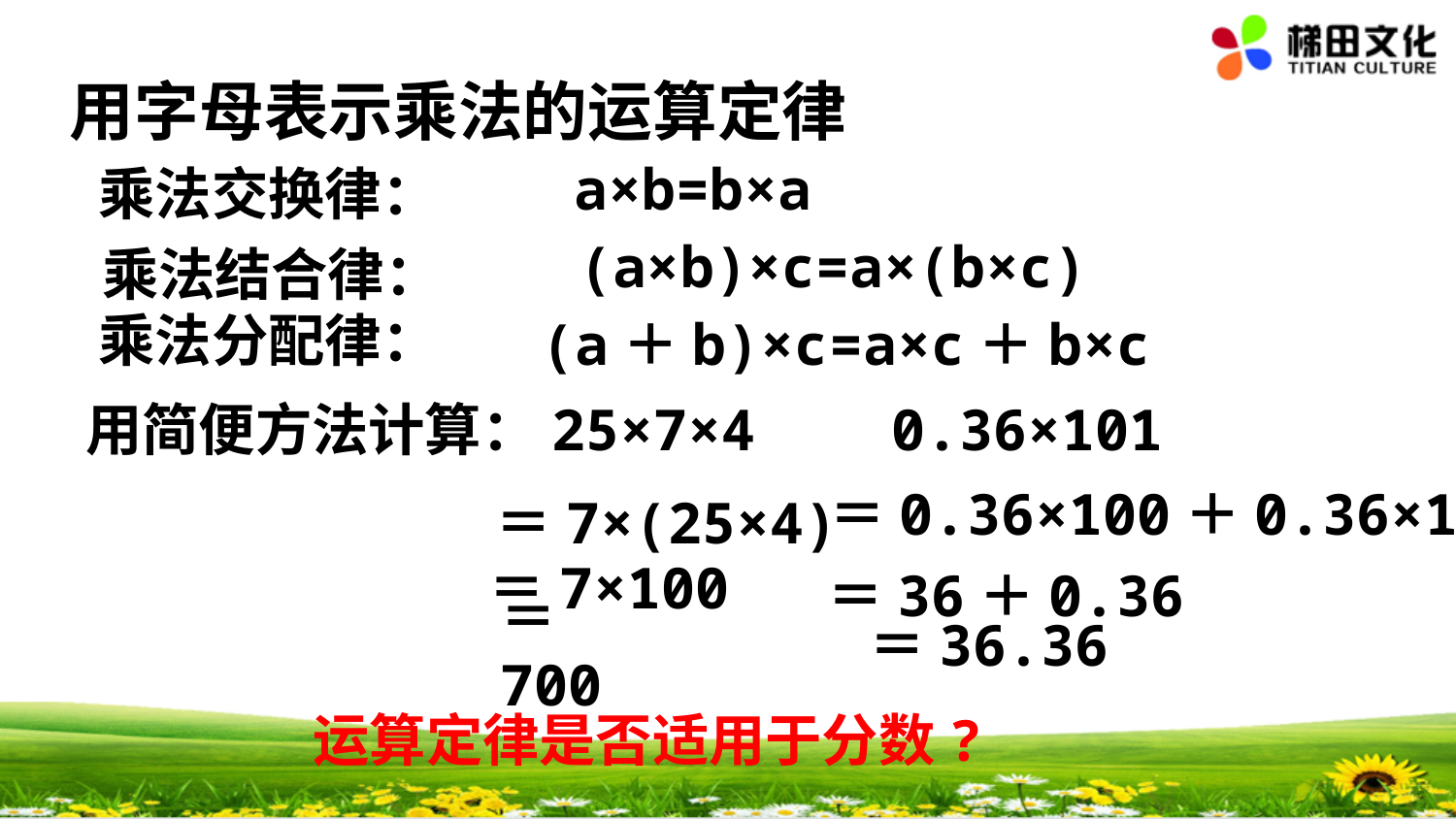

用字母表示乘法的运算定律
a×b=b×a
乘法交换律：
乘法结合律：
(a×b)×c=a×(b×c)
乘法分配律：
(a＋b)×c=a×c＋b×c
用简便方法计算：25×7×4    0.36×101
＝0.36×100＋0.36×1
＝7×(25×4)
＝7×100
＝36＋0.36
＝700
＝36.36
运算定律是否适用于分数?